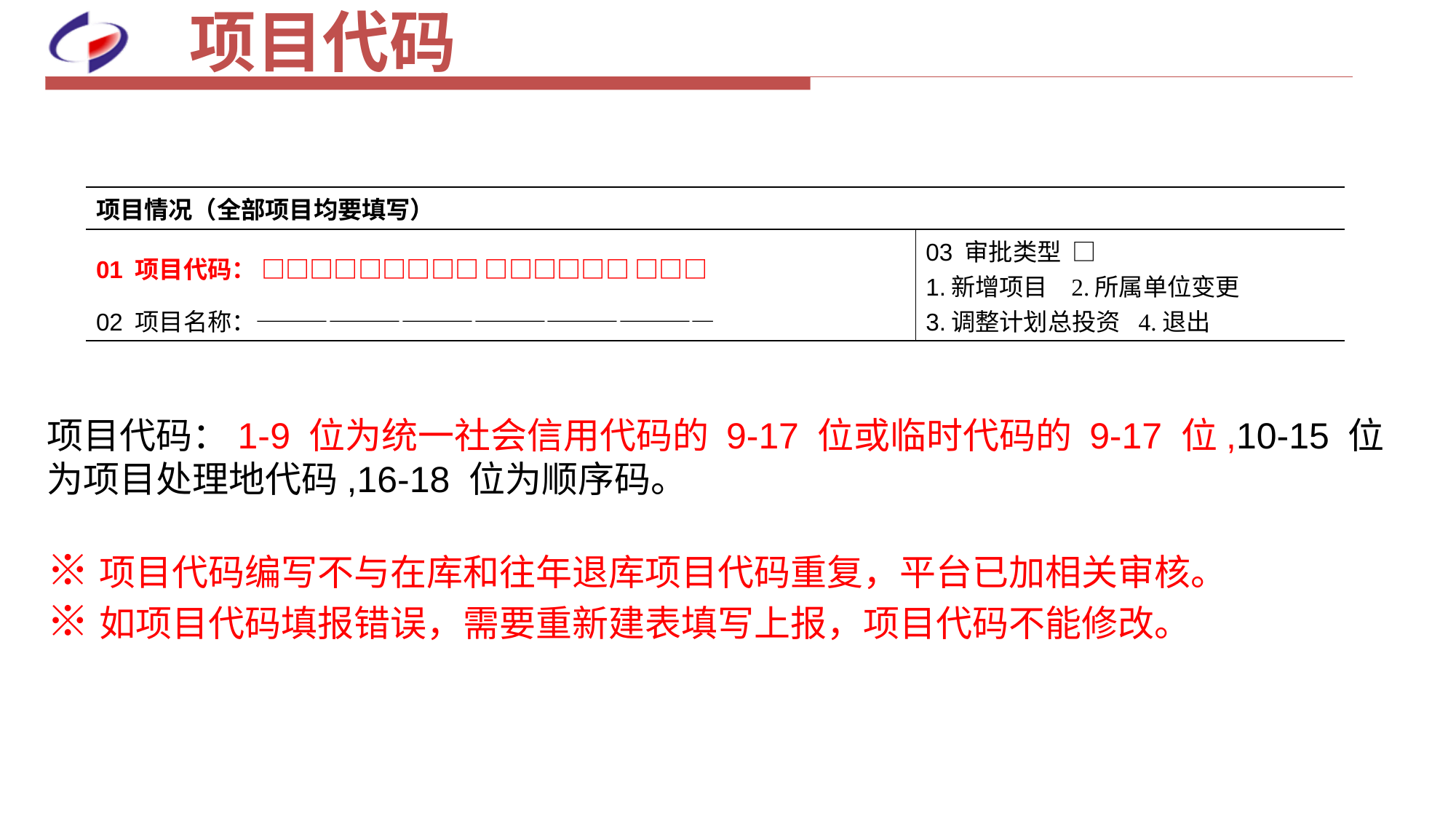

# 项目代码
| 项目情况（全部项目均要填写） |  |
| --- | --- |
| 01 项目代码： □□□□□□□□□ □□□□□□ □□□ 02 项目名称：——————————————————— | 03 审批类型 □ 1.新增项目 2.所属单位变更 3.调整计划总投资 4.退出 |
项目代码：1-9 位为统一社会信用代码的 9-17 位或临时代码的 9-17 位,10-15 位为项目处理地代码,16-18 位为顺序码。

※项目代码编写不与在库和往年退库项目代码重复，平台已加相关审核。
※如项目代码填报错误，需要重新建表填写上报，项目代码不能修改。